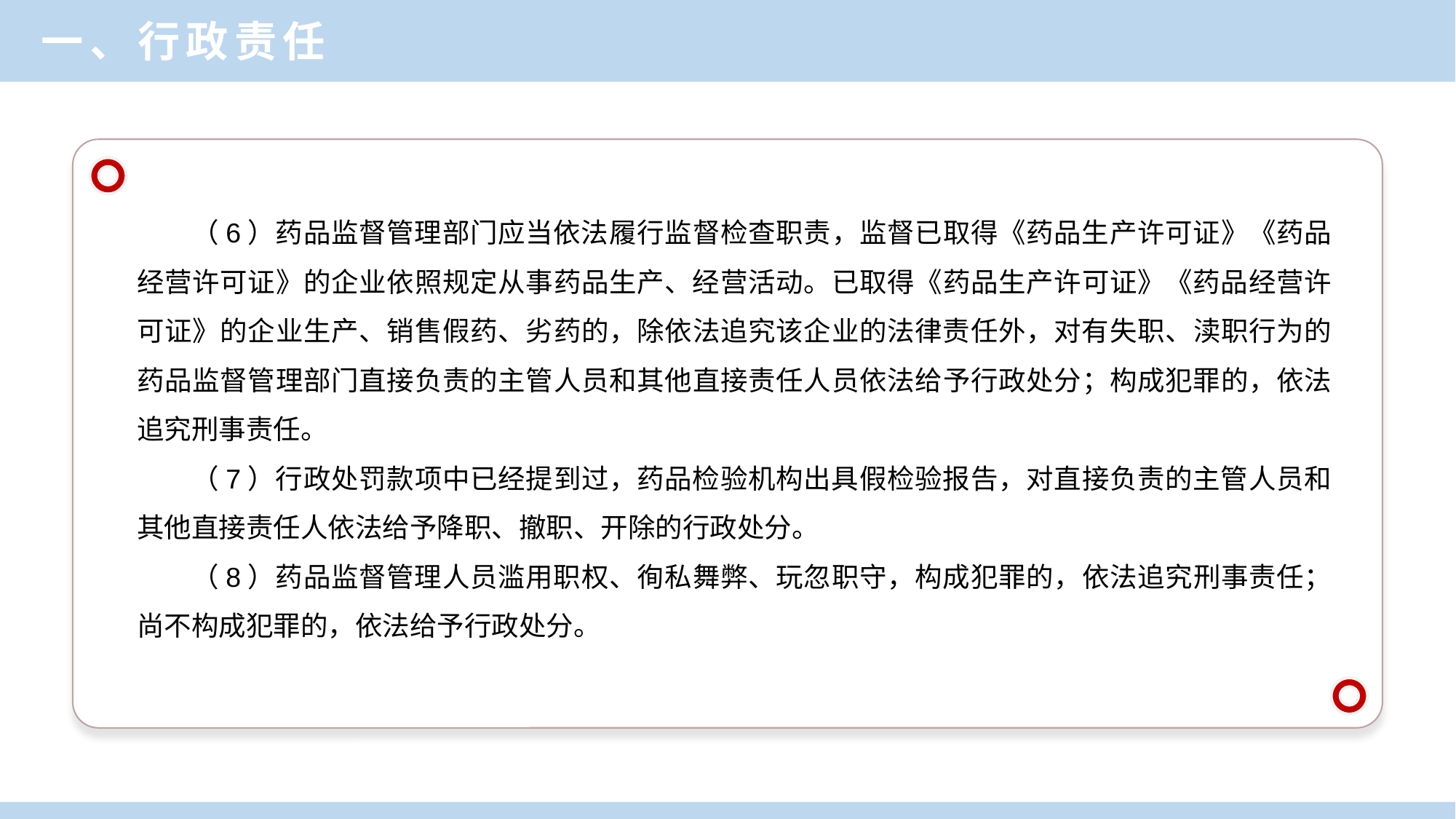

一、行政责任

（6）药品监督管理部门应当依法履行监督检查职责，监督已取得《药品生产许可证》《药品经营许可证》的企业依照规定从事药品生产、经营活动。已取得《药品生产许可证》《药品经营许可证》的企业生产、销售假药、劣药的，除依法追究该企业的法律责任外，对有失职、渎职行为的药品监督管理部门直接负责的主管人员和其他直接责任人员依法给予行政处分；构成犯罪的，依法追究刑事责任。
（7）行政处罚款项中已经提到过，药品检验机构出具假检验报告，对直接负责的主管人员和其他直接责任人依法给予降职、撤职、开除的行政处分。
（8）药品监督管理人员滥用职权、徇私舞弊、玩忽职守，构成犯罪的，依法追究刑事责任；尚不构成犯罪的，依法给予行政处分。